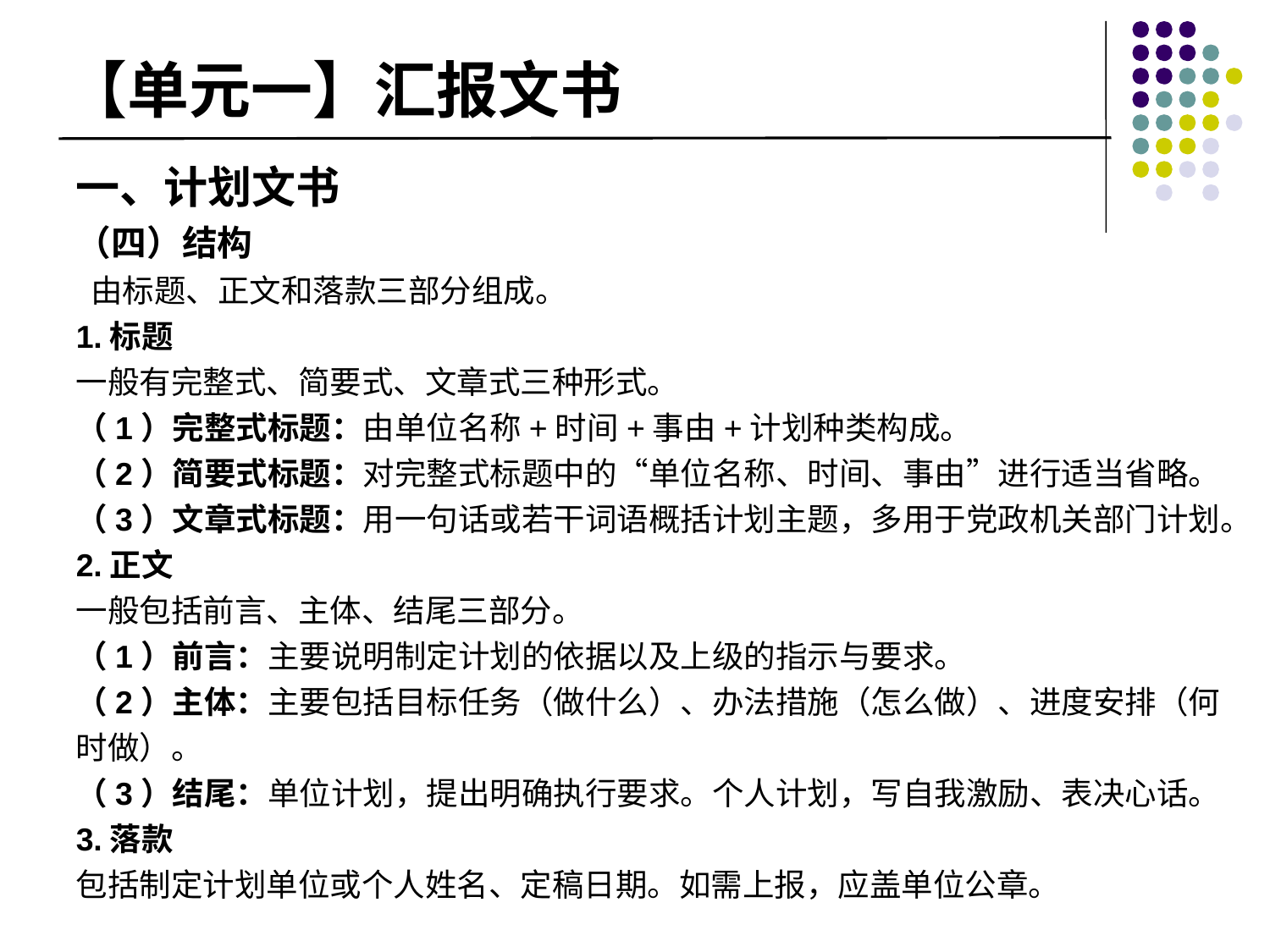

# 【单元一】汇报文书
一、计划文书
（四）结构
 由标题、正文和落款三部分组成。
1.标题
一般有完整式、简要式、文章式三种形式。
（1）完整式标题：由单位名称+时间+事由+计划种类构成。
（2）简要式标题：对完整式标题中的“单位名称、时间、事由”进行适当省略。
（3）文章式标题：用一句话或若干词语概括计划主题，多用于党政机关部门计划。
2.正文
一般包括前言、主体、结尾三部分。
（1）前言：主要说明制定计划的依据以及上级的指示与要求。
（2）主体：主要包括目标任务（做什么）、办法措施（怎么做）、进度安排（何时做）。
（3）结尾：单位计划，提出明确执行要求。个人计划，写自我激励、表决心话。
3.落款
包括制定计划单位或个人姓名、定稿日期。如需上报，应盖单位公章。